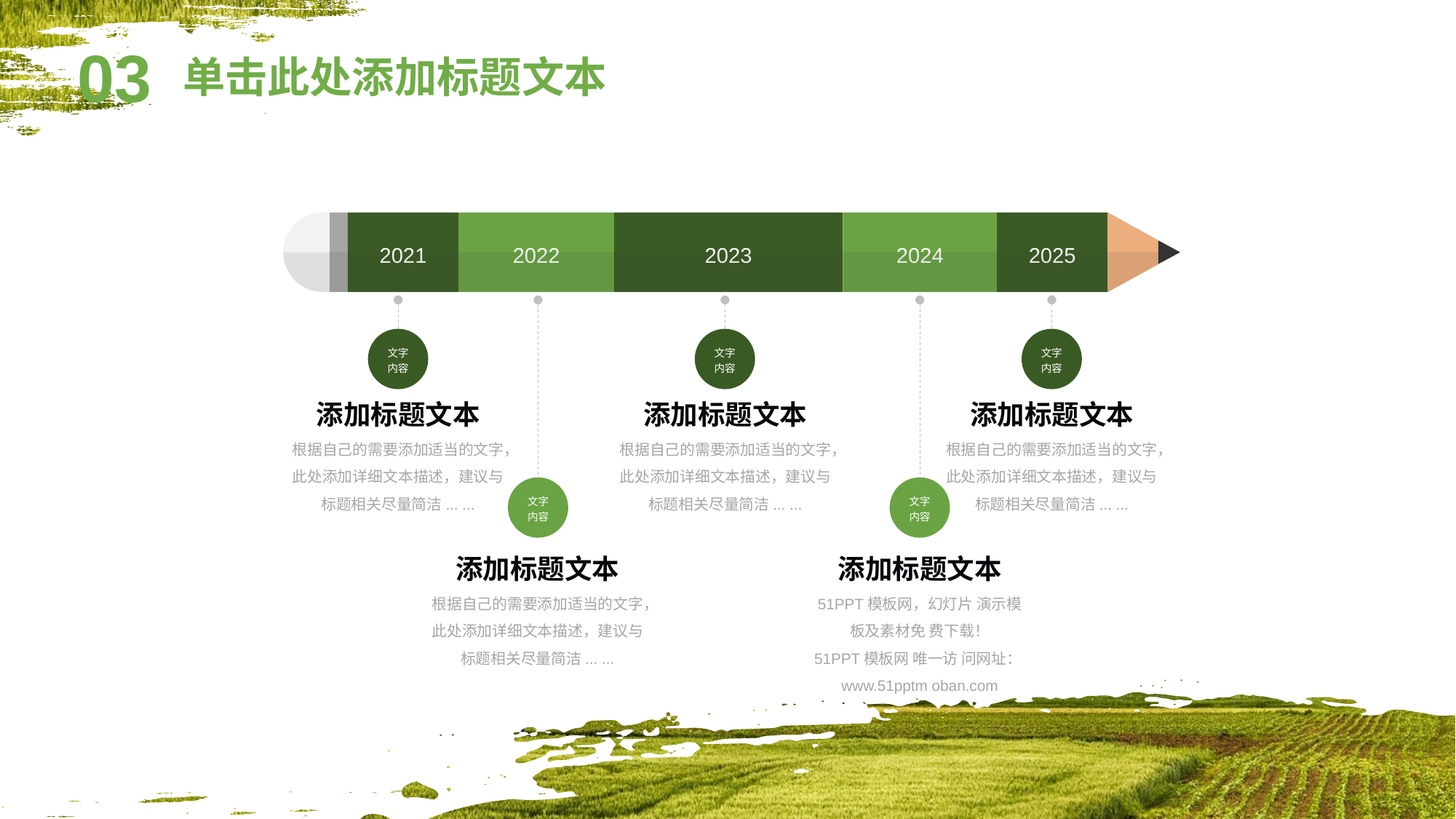

03
单击此处添加标题文本

2021
2022
2023
2024
2025

文字内容
文字内容
文字内容
添加标题文本
根据自己的需要添加适当的文字，此处添加详细文本描述，建议与标题相关尽量简洁... ...
添加标题文本
根据自己的需要添加适当的文字，此处添加详细文本描述，建议与标题相关尽量简洁... ...
添加标题文本
根据自己的需要添加适当的文字，此处添加详细文本描述，建议与标题相关尽量简洁... ...
文字内容
文字内容
添加标题文本
根据自己的需要添加适当的文字，此处添加详细文本描述，建议与标题相关尽量简洁... ...
添加标题文本
51PPT模板网，幻灯片 演示模板及素材免 费下载！
51PPT模板网 唯一访 问网址：www.51pptm oban.com